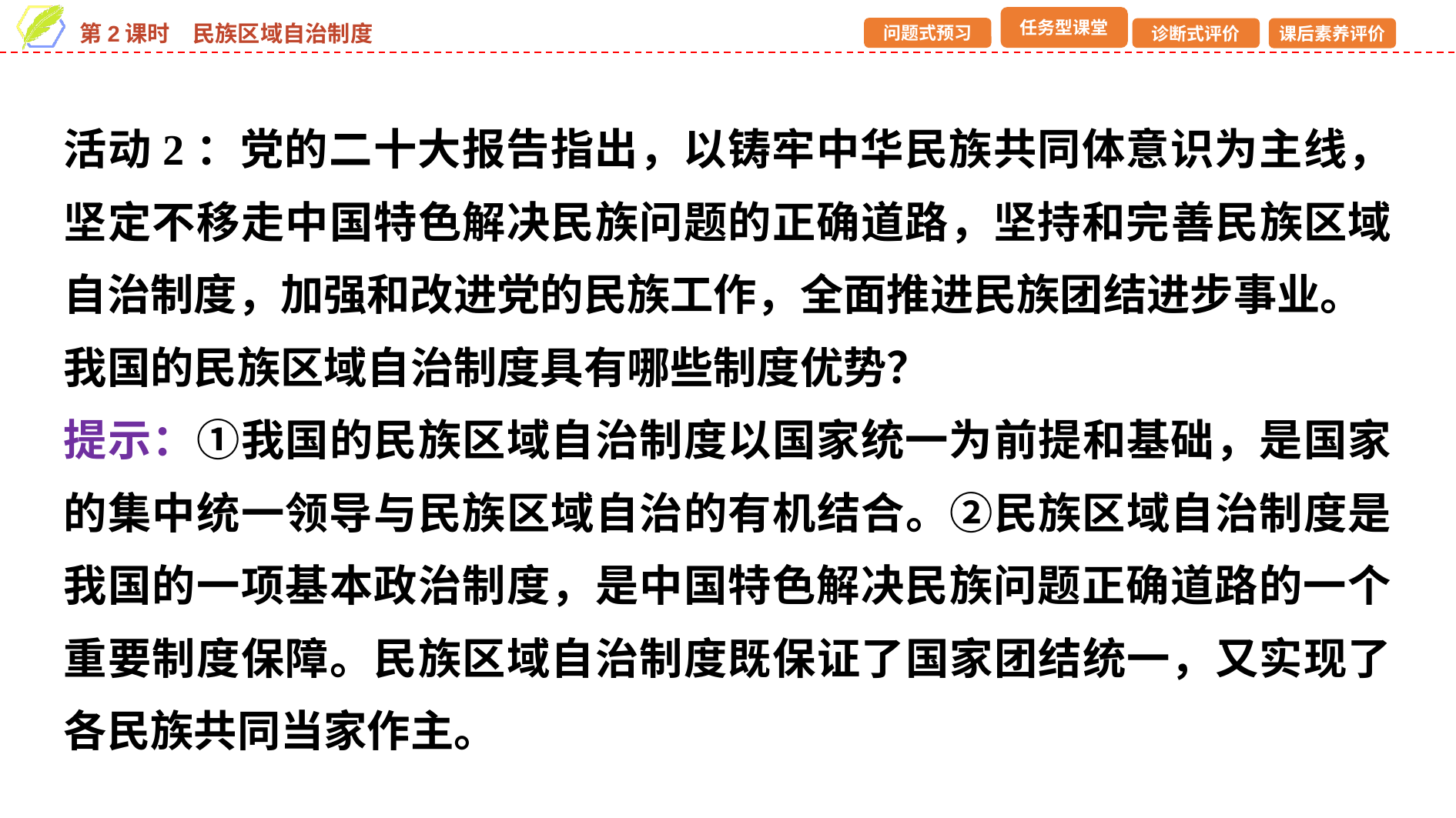

活动2：党的二十大报告指出，以铸牢中华民族共同体意识为主线，坚定不移走中国特色解决民族问题的正确道路，坚持和完善民族区域自治制度，加强和改进党的民族工作，全面推进民族团结进步事业。
我国的民族区域自治制度具有哪些制度优势？
提示：①我国的民族区域自治制度以国家统一为前提和基础，是国家的集中统一领导与民族区域自治的有机结合。②民族区域自治制度是我国的一项基本政治制度，是中国特色解决民族问题正确道路的一个重要制度保障。民族区域自治制度既保证了国家团结统一，又实现了各民族共同当家作主。